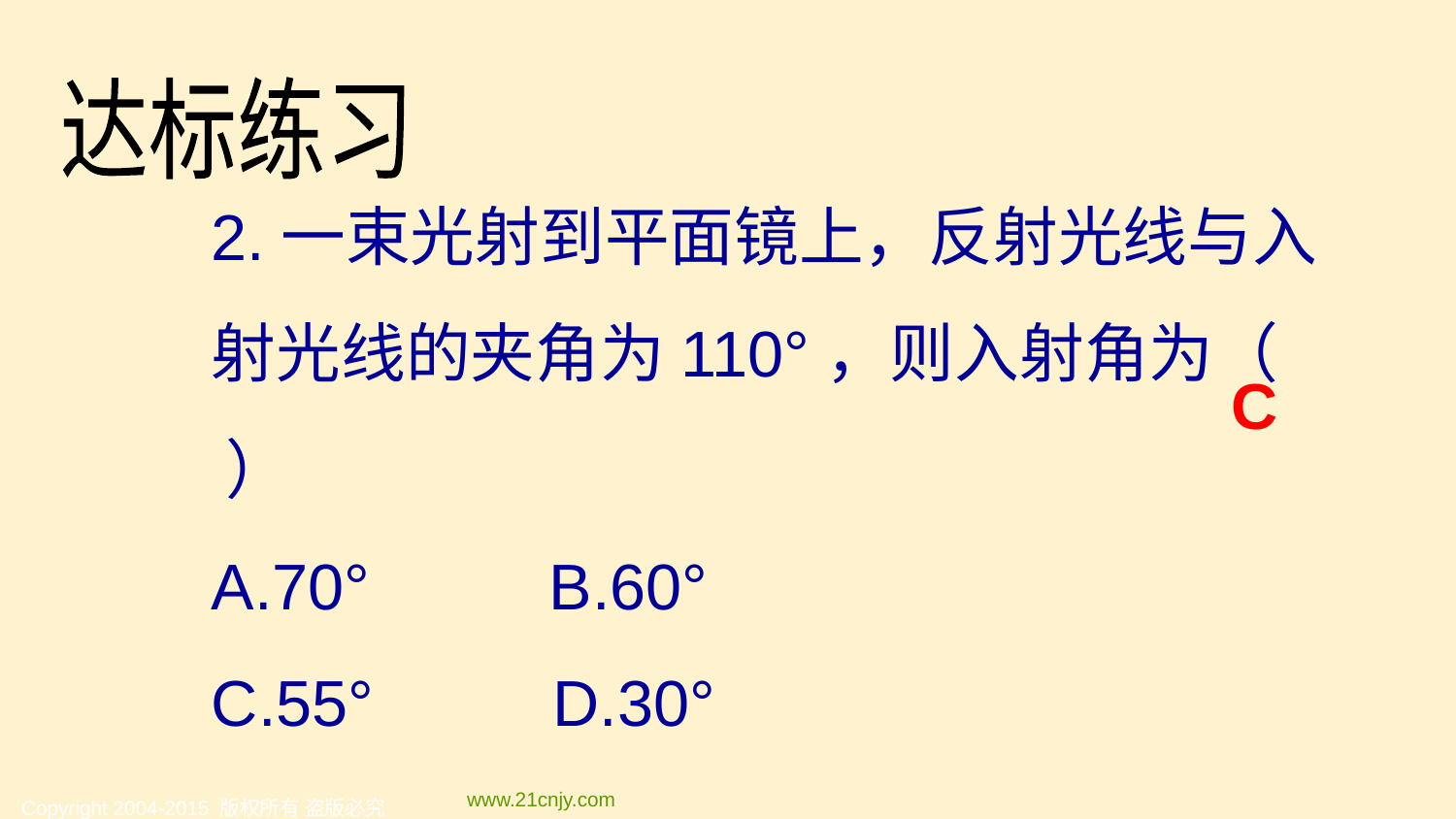

达标练习
2.一束光射到平面镜上，反射光线与入射光线的夹角为110°，则入射角为（       ）
A.70°          B.60°
C.55°          D.30°
C
www.21cnjy.com